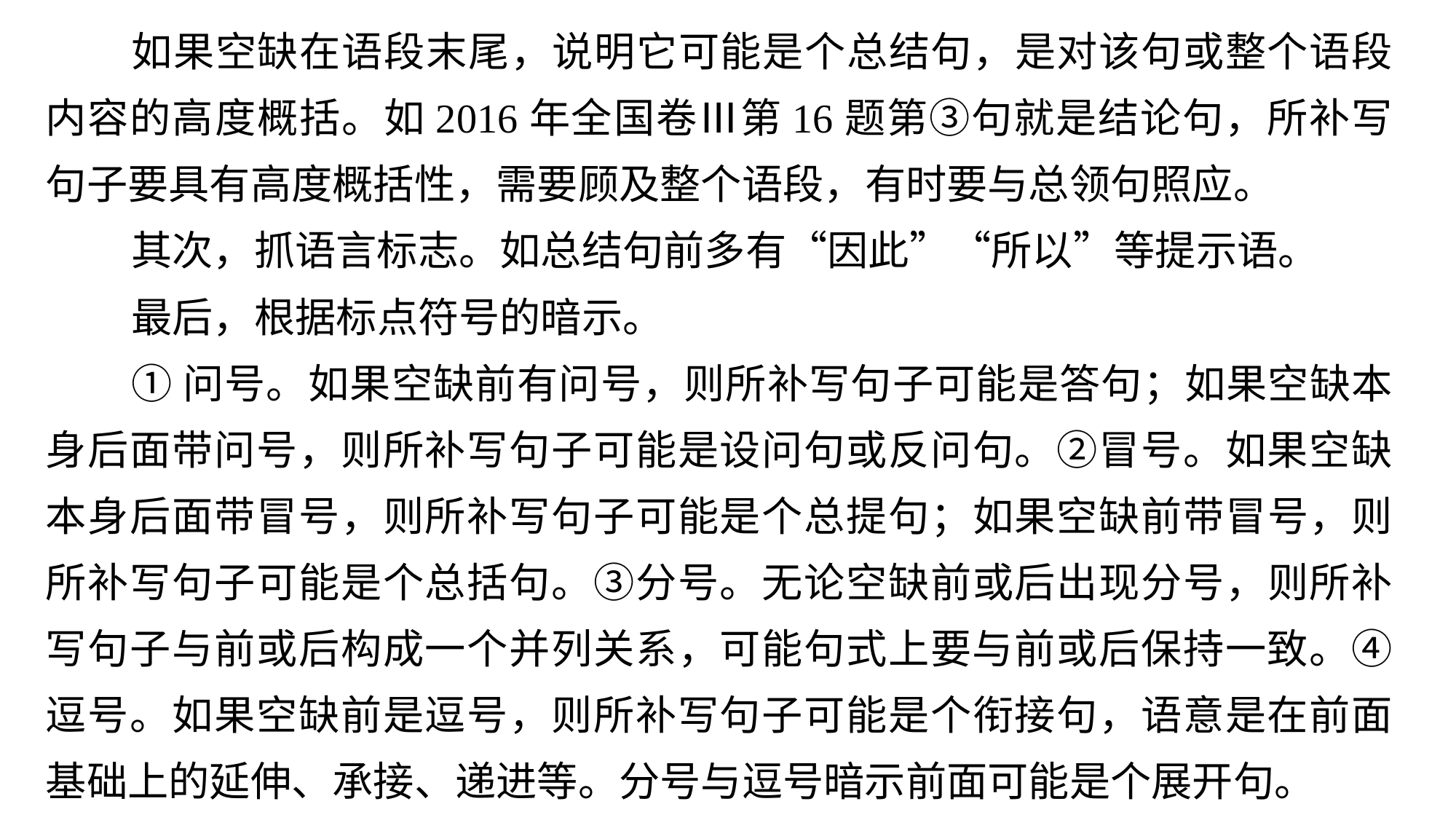

如果空缺在语段末尾，说明它可能是个总结句，是对该句或整个语段内容的高度概括。如2016年全国卷Ⅲ第16题第③句就是结论句，所补写句子要具有高度概括性，需要顾及整个语段，有时要与总领句照应。
其次，抓语言标志。如总结句前多有“因此”“所以”等提示语。
最后，根据标点符号的暗示。
①问号。如果空缺前有问号，则所补写句子可能是答句；如果空缺本身后面带问号，则所补写句子可能是设问句或反问句。②冒号。如果空缺本身后面带冒号，则所补写句子可能是个总提句；如果空缺前带冒号，则所补写句子可能是个总括句。③分号。无论空缺前或后出现分号，则所补写句子与前或后构成一个并列关系，可能句式上要与前或后保持一致。④逗号。如果空缺前是逗号，则所补写句子可能是个衔接句，语意是在前面基础上的延伸、承接、递进等。分号与逗号暗示前面可能是个展开句。